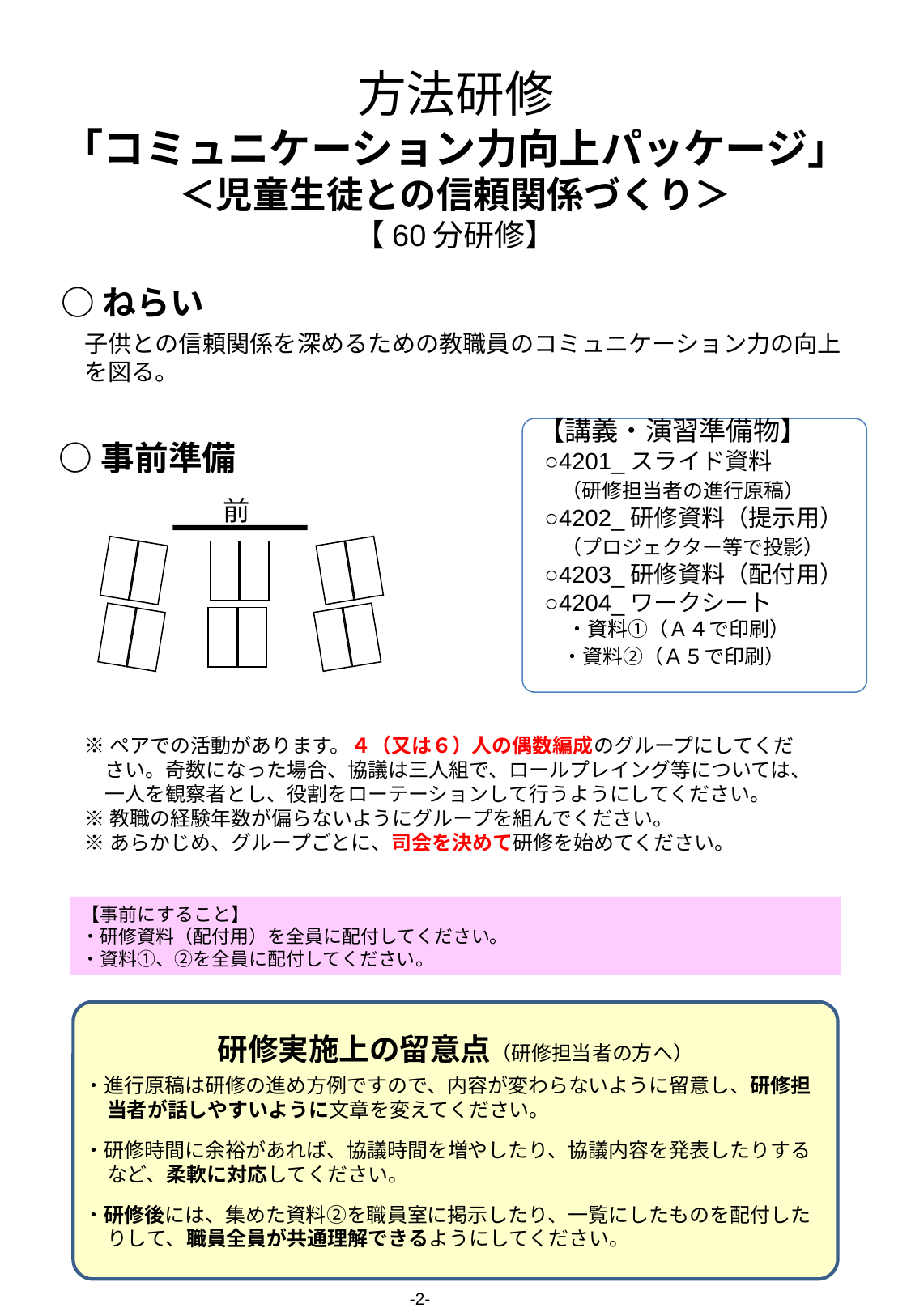

# 方法研修 「コミュニケーション力向上パッケージ」 ＜児童生徒との信頼関係づくり＞ 【60分研修】
○ねらい
子供との信頼関係を深めるための教職員のコミュニケーション力の向上を図る。
【講義・演習準備物】
 ○4201_スライド資料
　（研修担当者の進行原稿）
 ○4202_研修資料（提示用）
　（プロジェクター等で投影）
 ○4203_研修資料（配付用）
 ○4204_ワークシート
 　・資料①（Ａ４で印刷）
　 ・資料②（Ａ５で印刷）
○事前準備
前

※ペアでの活動があります。４（又は６）人の偶数編成のグループにしてくだ
　さい。奇数になった場合、協議は三人組で、ロールプレイング等については、
　一人を観察者とし、役割をローテーションして行うようにしてください。
※教職の経験年数が偏らないようにグループを組んでください。
※あらかじめ、グループごとに、司会を決めて研修を始めてください。
【事前にすること】
・研修資料（配付用）を全員に配付してください。
・資料①、②を全員に配付してください。
研修実施上の留意点（研修担当者の方へ）

・進行原稿は研修の進め方例ですので、内容が変わらないように留意し、研修担当者が話しやすいように文章を変えてください。

・研修時間に余裕があれば、協議時間を増やしたり、協議内容を発表したりするなど、柔軟に対応してください。

・研修後には、集めた資料②を職員室に掲示したり、一覧にしたものを配付したりして、職員全員が共通理解できるようにしてください。
-2-